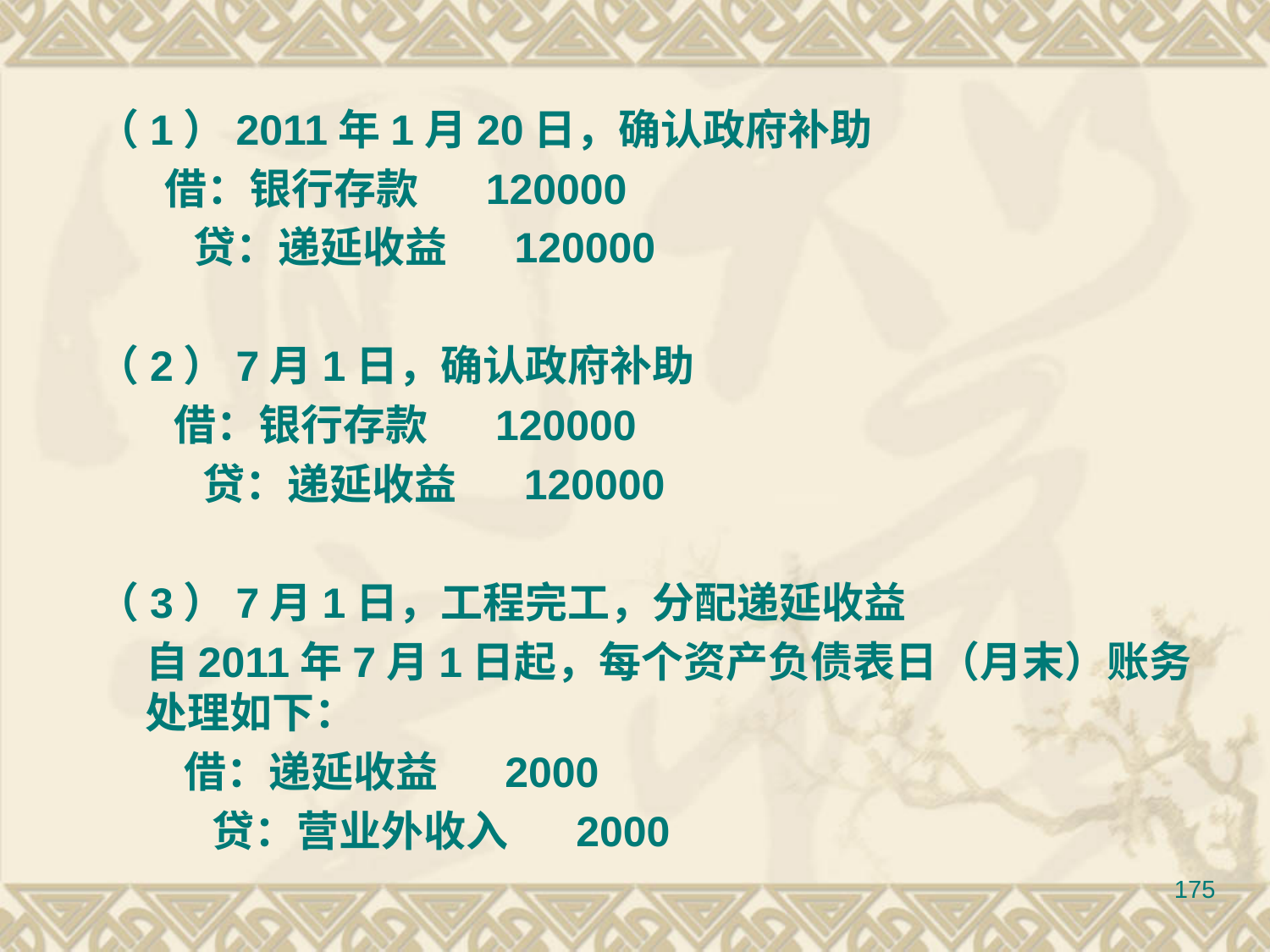

（1）2011年1月20日，确认政府补助
      借：银行存款      120000
         贷：递延收益      120000

（2）7月1日，确认政府补助
       借：银行存款      120000
          贷：递延收益      120000

（3）7月1日，工程完工，分配递延收益
    自2011年7月1日起，每个资产负债表日（月末）账务处理如下：
        借：递延收益      2000
           贷：营业外收入      2000
175